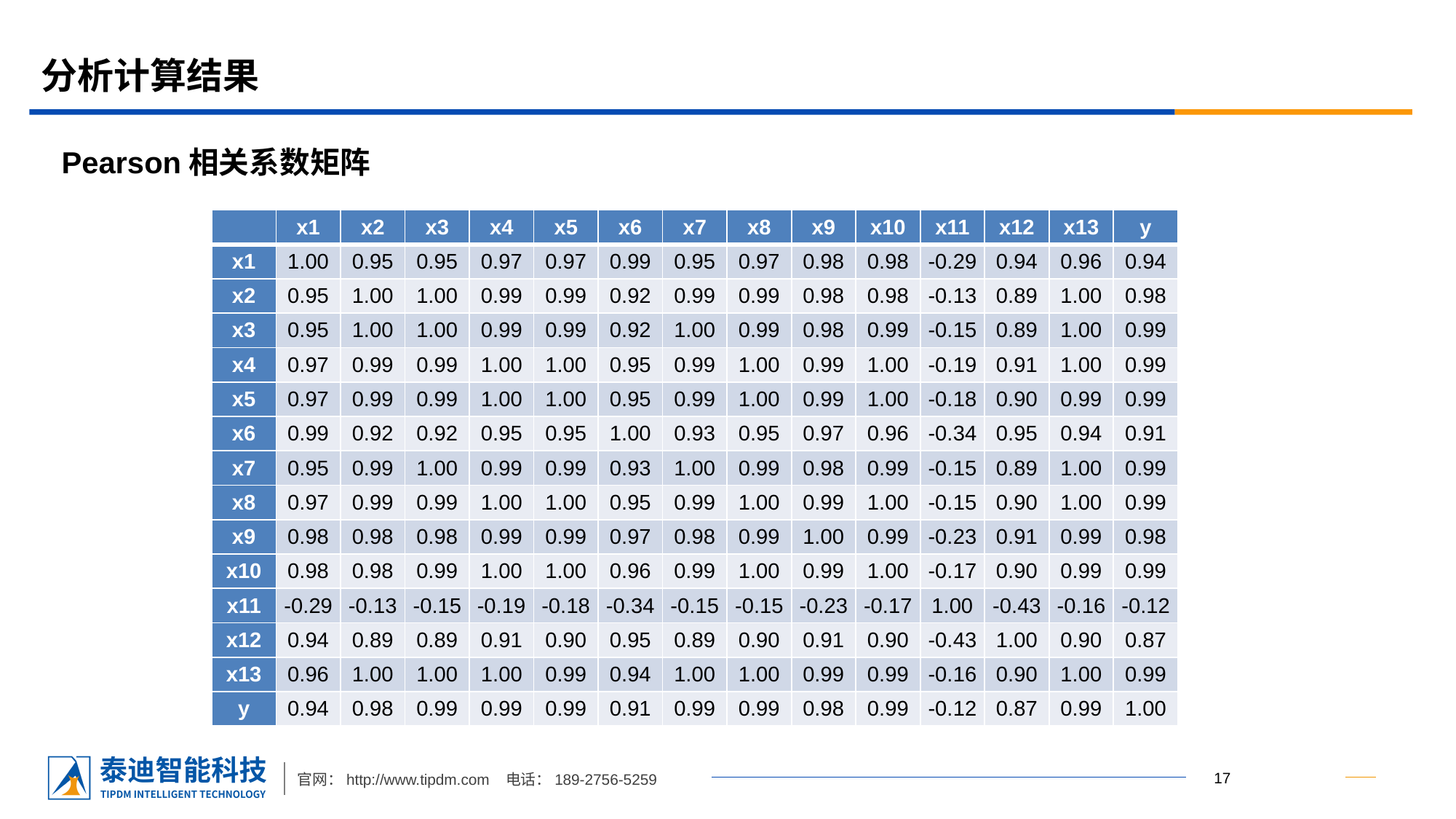

# 分析计算结果
Pearson相关系数矩阵
|  | x1 | x2 | x3 | x4 | x5 | x6 | x7 | x8 | x9 | x10 | x11 | x12 | x13 | y |
| --- | --- | --- | --- | --- | --- | --- | --- | --- | --- | --- | --- | --- | --- | --- |
| x1 | 1.00 | 0.95 | 0.95 | 0.97 | 0.97 | 0.99 | 0.95 | 0.97 | 0.98 | 0.98 | -0.29 | 0.94 | 0.96 | 0.94 |
| x2 | 0.95 | 1.00 | 1.00 | 0.99 | 0.99 | 0.92 | 0.99 | 0.99 | 0.98 | 0.98 | -0.13 | 0.89 | 1.00 | 0.98 |
| x3 | 0.95 | 1.00 | 1.00 | 0.99 | 0.99 | 0.92 | 1.00 | 0.99 | 0.98 | 0.99 | -0.15 | 0.89 | 1.00 | 0.99 |
| x4 | 0.97 | 0.99 | 0.99 | 1.00 | 1.00 | 0.95 | 0.99 | 1.00 | 0.99 | 1.00 | -0.19 | 0.91 | 1.00 | 0.99 |
| x5 | 0.97 | 0.99 | 0.99 | 1.00 | 1.00 | 0.95 | 0.99 | 1.00 | 0.99 | 1.00 | -0.18 | 0.90 | 0.99 | 0.99 |
| x6 | 0.99 | 0.92 | 0.92 | 0.95 | 0.95 | 1.00 | 0.93 | 0.95 | 0.97 | 0.96 | -0.34 | 0.95 | 0.94 | 0.91 |
| x7 | 0.95 | 0.99 | 1.00 | 0.99 | 0.99 | 0.93 | 1.00 | 0.99 | 0.98 | 0.99 | -0.15 | 0.89 | 1.00 | 0.99 |
| x8 | 0.97 | 0.99 | 0.99 | 1.00 | 1.00 | 0.95 | 0.99 | 1.00 | 0.99 | 1.00 | -0.15 | 0.90 | 1.00 | 0.99 |
| x9 | 0.98 | 0.98 | 0.98 | 0.99 | 0.99 | 0.97 | 0.98 | 0.99 | 1.00 | 0.99 | -0.23 | 0.91 | 0.99 | 0.98 |
| x10 | 0.98 | 0.98 | 0.99 | 1.00 | 1.00 | 0.96 | 0.99 | 1.00 | 0.99 | 1.00 | -0.17 | 0.90 | 0.99 | 0.99 |
| x11 | -0.29 | -0.13 | -0.15 | -0.19 | -0.18 | -0.34 | -0.15 | -0.15 | -0.23 | -0.17 | 1.00 | -0.43 | -0.16 | -0.12 |
| x12 | 0.94 | 0.89 | 0.89 | 0.91 | 0.90 | 0.95 | 0.89 | 0.90 | 0.91 | 0.90 | -0.43 | 1.00 | 0.90 | 0.87 |
| x13 | 0.96 | 1.00 | 1.00 | 1.00 | 0.99 | 0.94 | 1.00 | 1.00 | 0.99 | 0.99 | -0.16 | 0.90 | 1.00 | 0.99 |
| y | 0.94 | 0.98 | 0.99 | 0.99 | 0.99 | 0.91 | 0.99 | 0.99 | 0.98 | 0.99 | -0.12 | 0.87 | 0.99 | 1.00 |